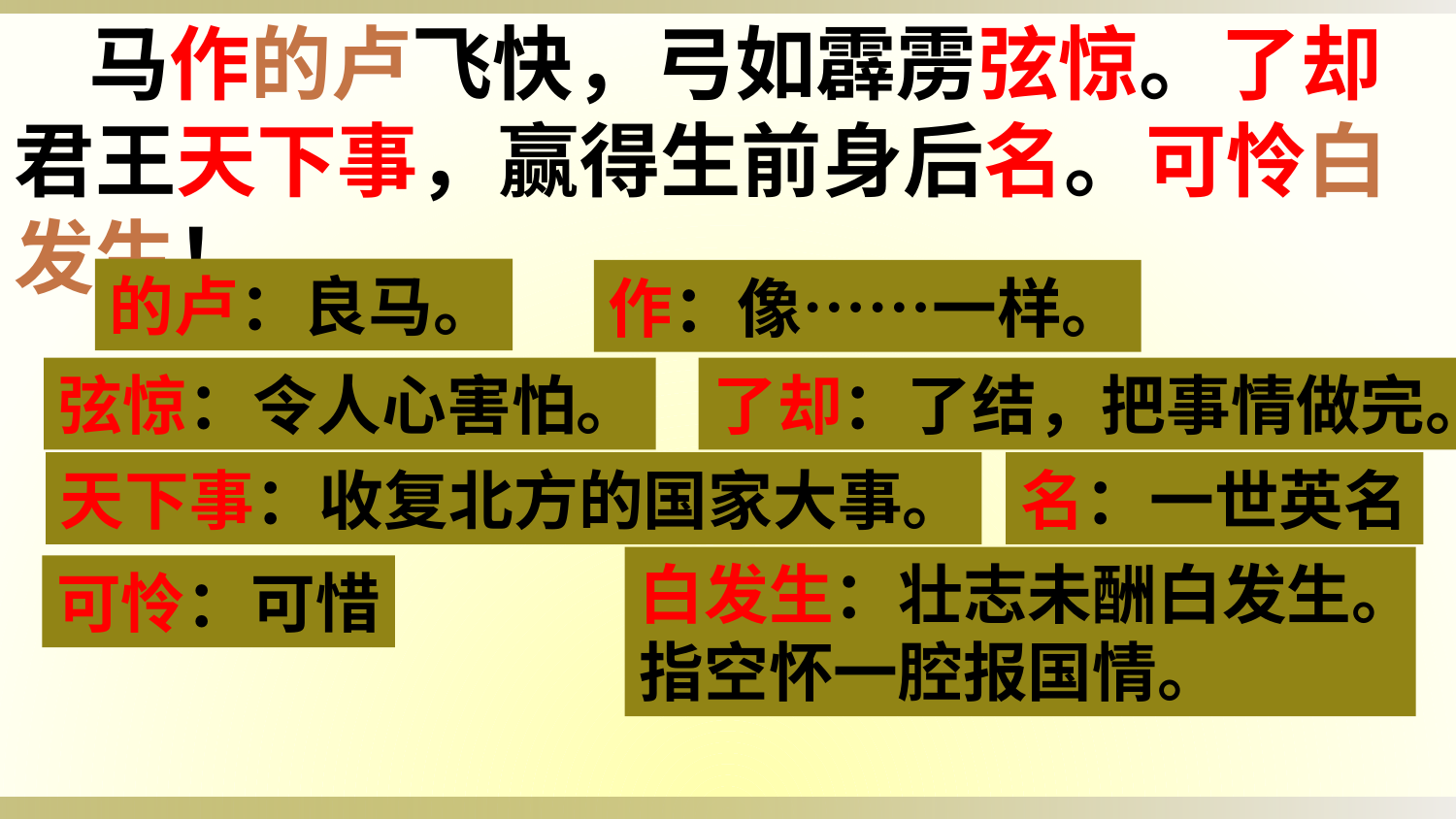

马作的卢飞快，弓如霹雳弦惊。了却君王天下事，赢得生前身后名。可怜白发生！
的卢：良马。
作：像……一样。
弦惊：令人心害怕。
了却：了结，把事情做完。
天下事：收复北方的国家大事。
名：一世英名
白发生：壮志未酬白发生。指空怀一腔报国情。
可怜：可惜